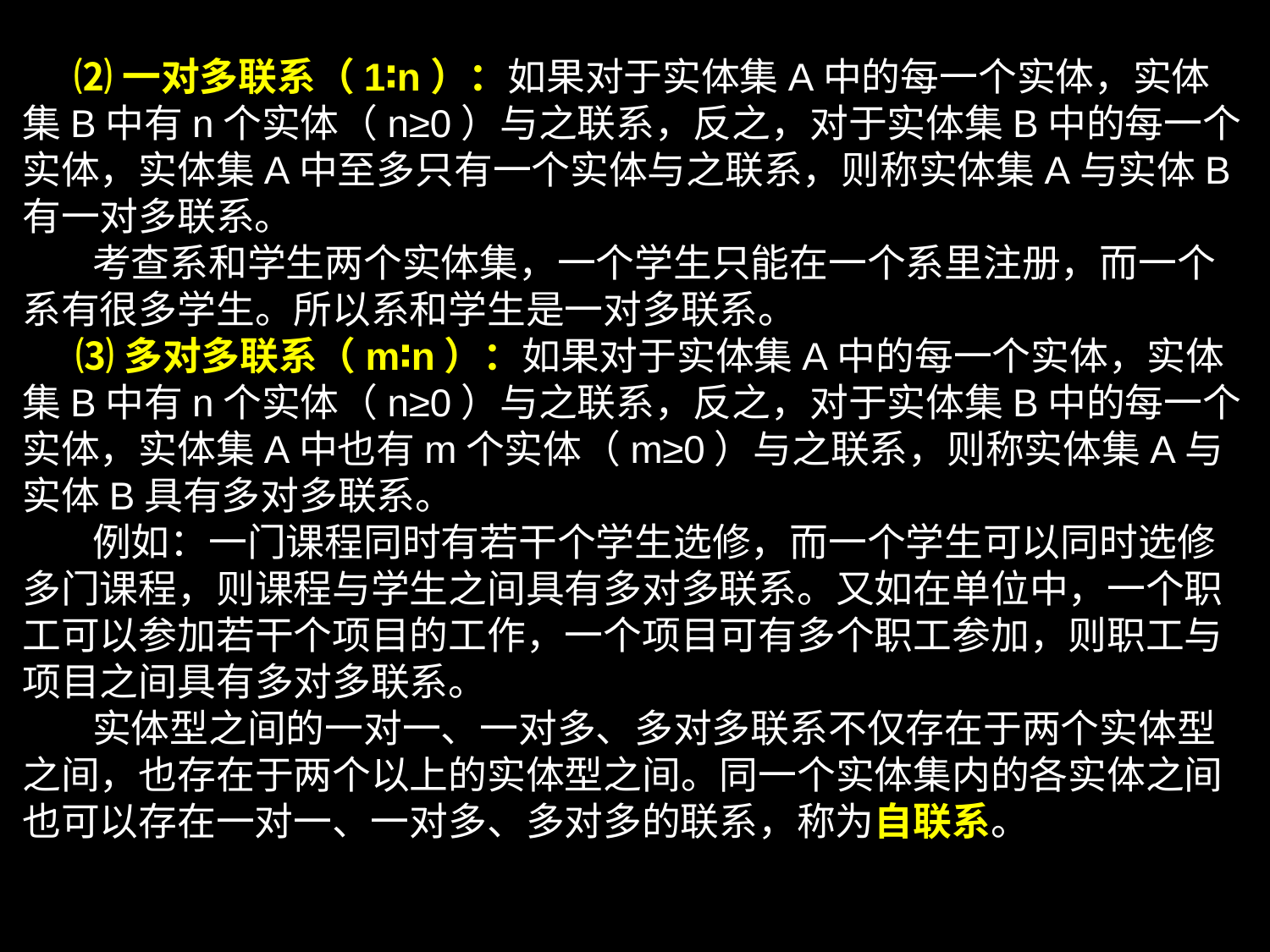

⑵一对多联系（1∶n）：如果对于实体集A中的每一个实体，实体集B中有n个实体（n≥0）与之联系，反之，对于实体集B中的每一个实体，实体集A中至多只有一个实体与之联系，则称实体集A与实体B有一对多联系。
       考查系和学生两个实体集，一个学生只能在一个系里注册，而一个系有很多学生。所以系和学生是一对多联系。
      ⑶多对多联系（m∶n）：如果对于实体集A中的每一个实体，实体集B中有n个实体（n≥0）与之联系，反之，对于实体集B中的每一个实体，实体集A中也有m个实体（m≥0）与之联系，则称实体集A与实体B具有多对多联系。
       例如：一门课程同时有若干个学生选修，而一个学生可以同时选修多门课程，则课程与学生之间具有多对多联系。又如在单位中，一个职工可以参加若干个项目的工作，一个项目可有多个职工参加，则职工与项目之间具有多对多联系。
       实体型之间的一对一、一对多、多对多联系不仅存在于两个实体型之间，也存在于两个以上的实体型之间。同一个实体集内的各实体之间也可以存在一对一、一对多、多对多的联系，称为自联系。